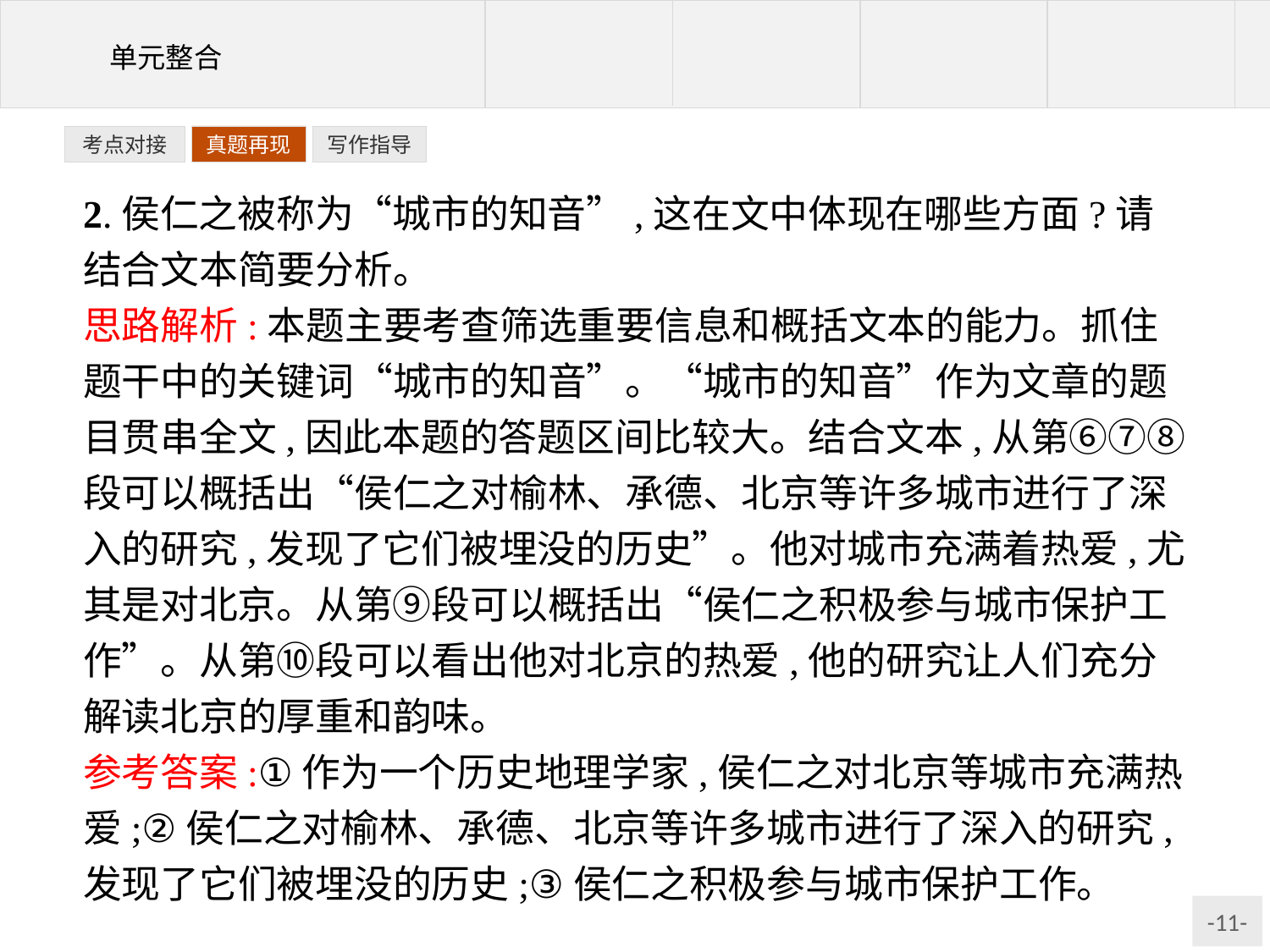

写作指导
考点对接
真题再现
2.侯仁之被称为“城市的知音”,这在文中体现在哪些方面?请结合文本简要分析。
思路解析:本题主要考查筛选重要信息和概括文本的能力。抓住题干中的关键词“城市的知音”。“城市的知音”作为文章的题目贯串全文,因此本题的答题区间比较大。结合文本,从第⑥⑦⑧段可以概括出“侯仁之对榆林、承德、北京等许多城市进行了深入的研究,发现了它们被埋没的历史”。他对城市充满着热爱,尤其是对北京。从第⑨段可以概括出“侯仁之积极参与城市保护工作”。从第⑩段可以看出他对北京的热爱,他的研究让人们充分解读北京的厚重和韵味。
参考答案:①作为一个历史地理学家,侯仁之对北京等城市充满热爱;②侯仁之对榆林、承德、北京等许多城市进行了深入的研究,发现了它们被埋没的历史;③侯仁之积极参与城市保护工作。